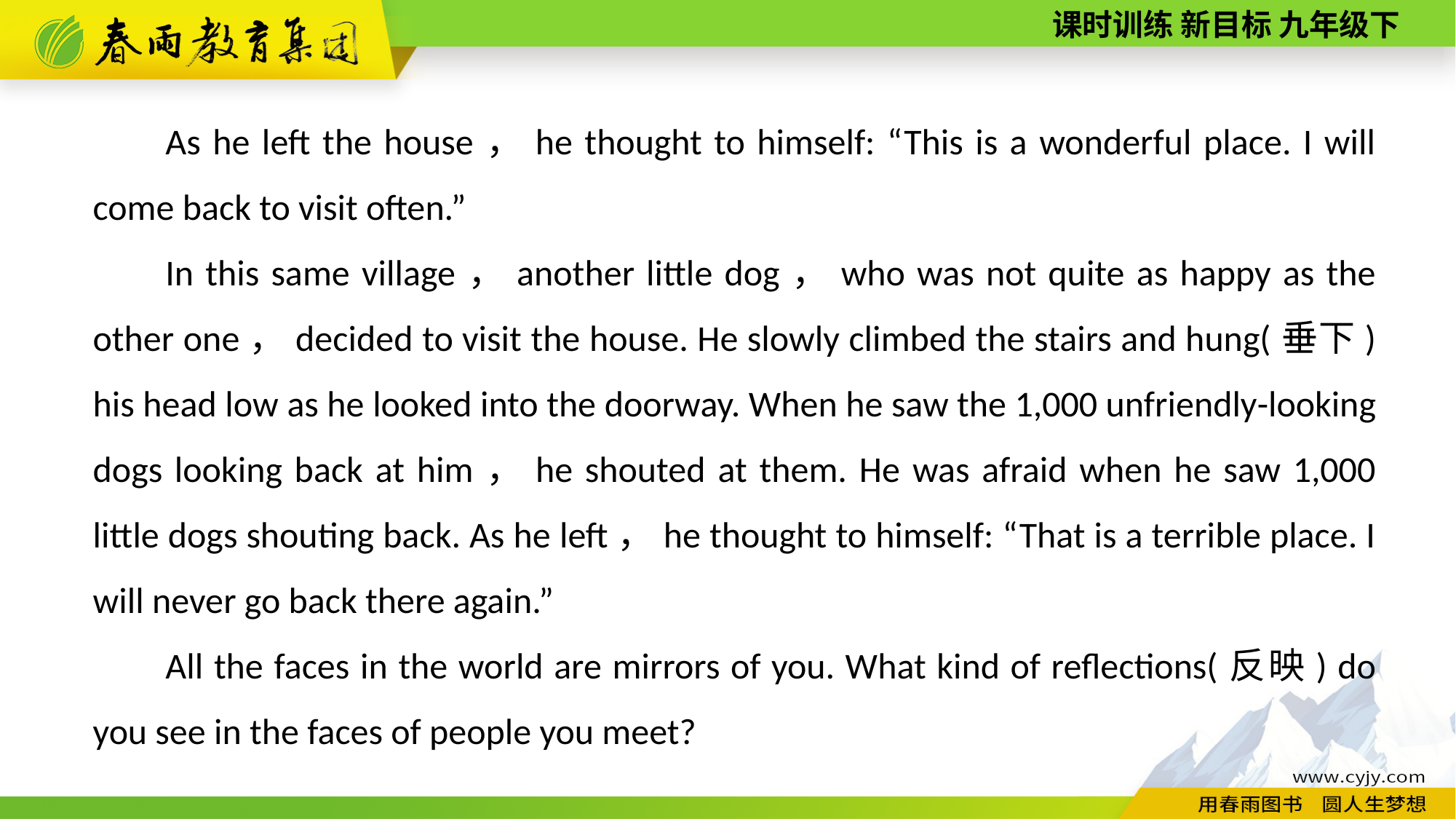

As he left the house，he thought to himself: “This is a wonderful place. I will come back to visit often.”
In this same village，another little dog，who was not quite as happy as the other one，decided to visit the house. He slowly climbed the stairs and hung(垂下) his head low as he looked into the doorway. When he saw the 1,000 unfriendly­-looking dogs looking back at him，he shouted at them. He was afraid when he saw 1,000 little dogs shouting back. As he left，he thought to himself: “That is a terrible place. I will never go back there again.”
All the faces in the world are mirrors of you. What kind of reflections(反映) do you see in the faces of people you meet?